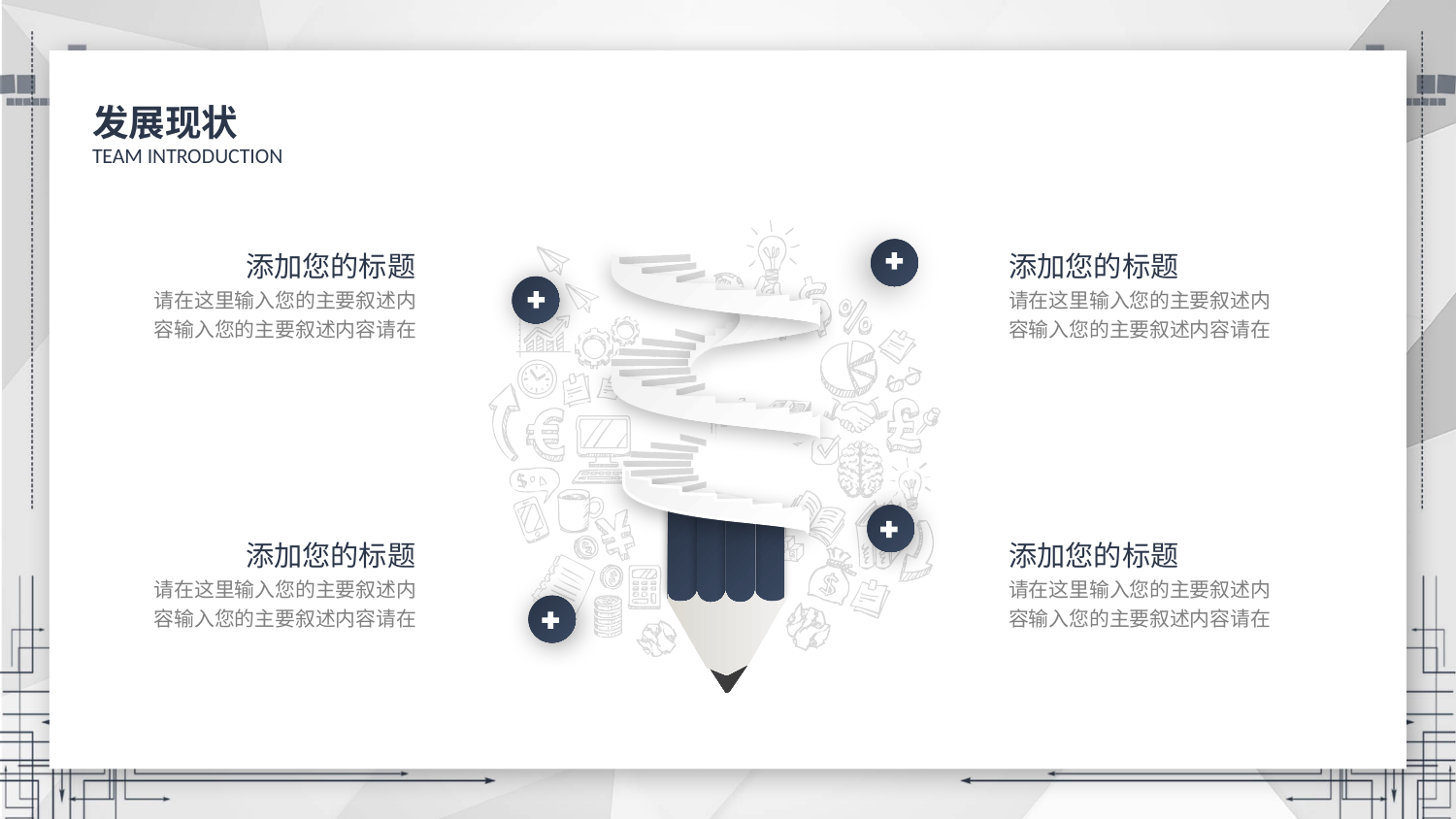

发展现状
TEAM INTRODUCTION

添加您的标题
请在这里输入您的主要叙述内容输入您的主要叙述内容请在
添加您的标题
请在这里输入您的主要叙述内容输入您的主要叙述内容请在
添加您的标题
请在这里输入您的主要叙述内容输入您的主要叙述内容请在
添加您的标题
请在这里输入您的主要叙述内容输入您的主要叙述内容请在